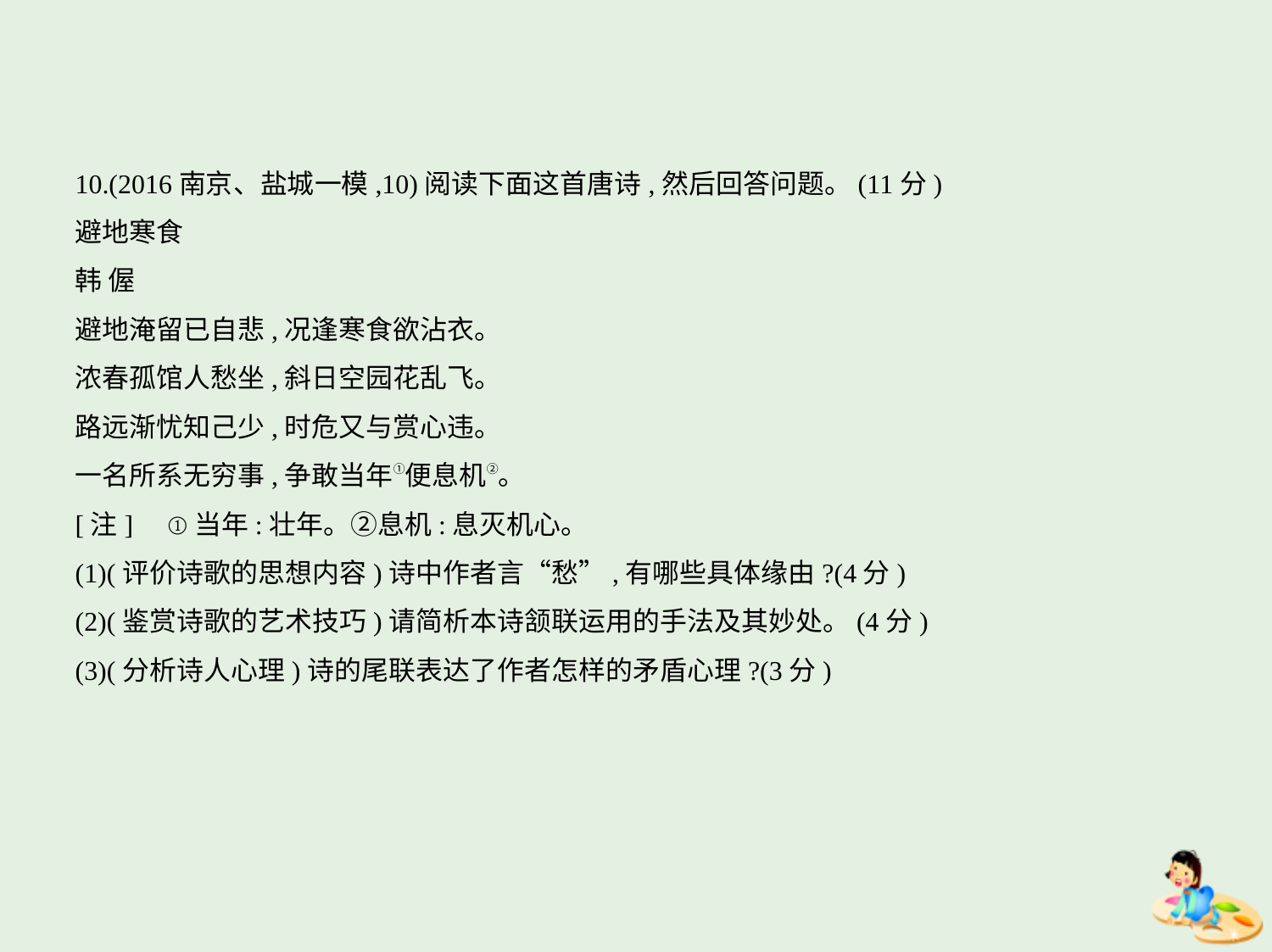

10.(2016南京、盐城一模,10)阅读下面这首唐诗,然后回答问题。(11分)
避地寒食
韩 偓
避地淹留已自悲,况逢寒食欲沾衣。
浓春孤馆人愁坐,斜日空园花乱飞。
路远渐忧知己少,时危又与赏心违。
一名所系无穷事,争敢当年①便息机②。
[注]     ①当年:壮年。②息机:息灭机心。
(1)(评价诗歌的思想内容)诗中作者言“愁”,有哪些具体缘由?(4分)
(2)(鉴赏诗歌的艺术技巧)请简析本诗颔联运用的手法及其妙处。(4分)
(3)(分析诗人心理)诗的尾联表达了作者怎样的矛盾心理?(3分)